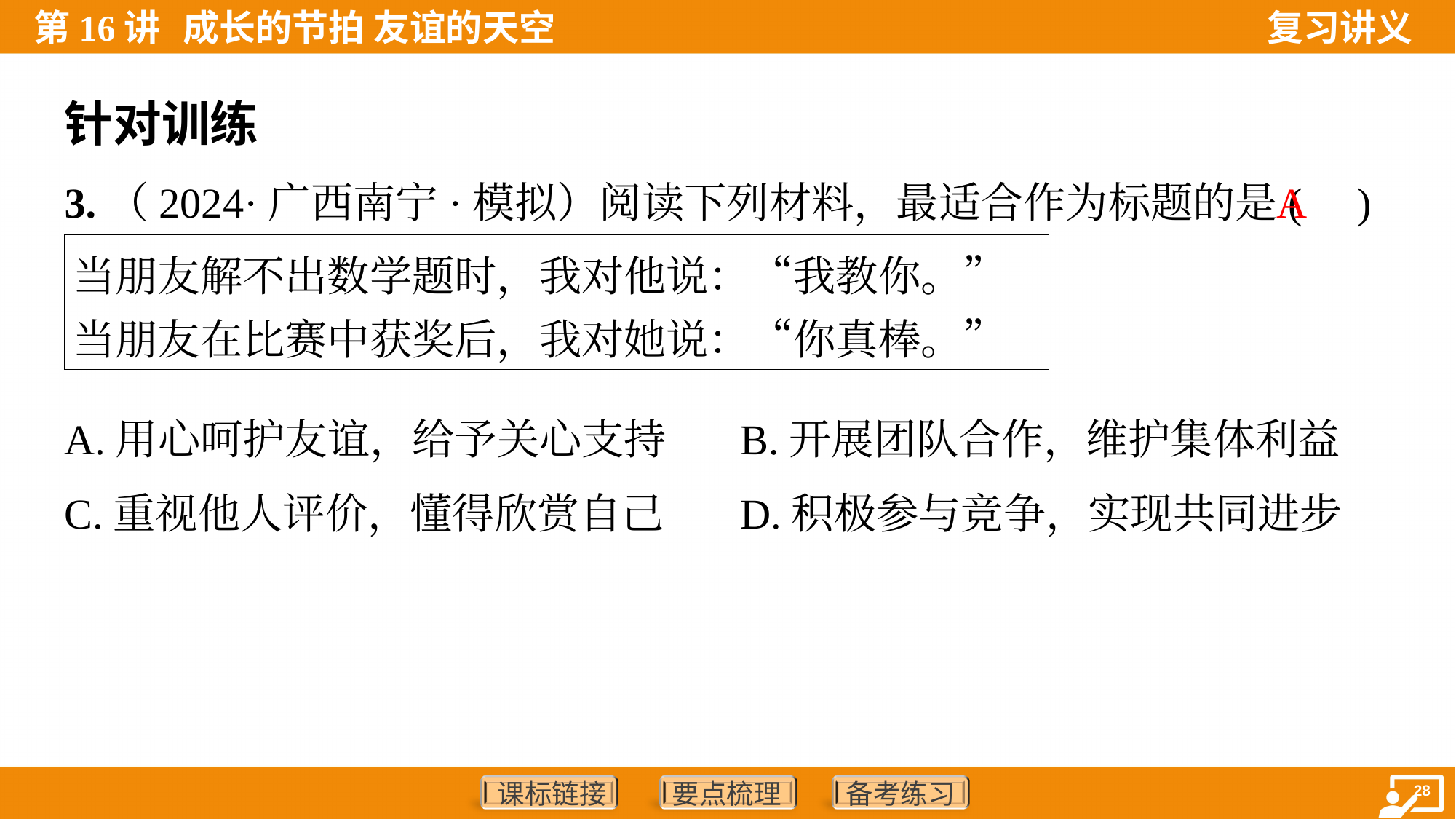

针对训练
A
3.（2024·广西南宁·模拟）阅读下列材料，最适合作为标题的是(     )
| 当朋友解不出数学题时，我对他说：“我教你。” 当朋友在比赛中获奖后，我对她说：“你真棒。” |
| --- |
A.用心呵护友谊，给予关心支持	B.开展团队合作，维护集体利益
C.重视他人评价，懂得欣赏自己	D.积极参与竞争，实现共同进步